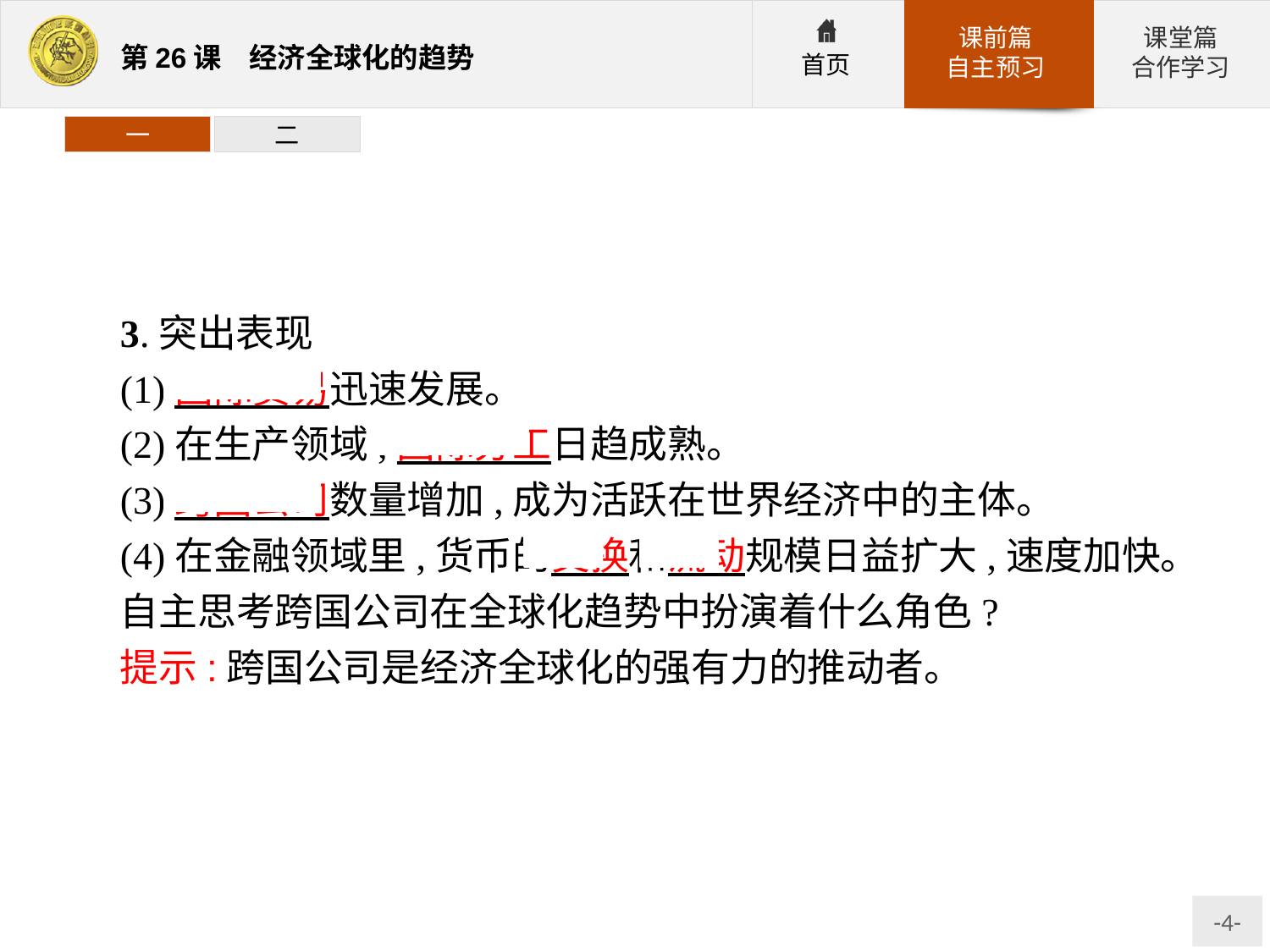

一
二
3.突出表现
(1)国际贸易迅速发展。
(2)在生产领域,国际分工日趋成熟。
(3)跨国公司数量增加,成为活跃在世界经济中的主体。
(4)在金融领域里,货币的交换和流动规模日益扩大,速度加快。
自主思考跨国公司在全球化趋势中扮演着什么角色?
提示:跨国公司是经济全球化的强有力的推动者。